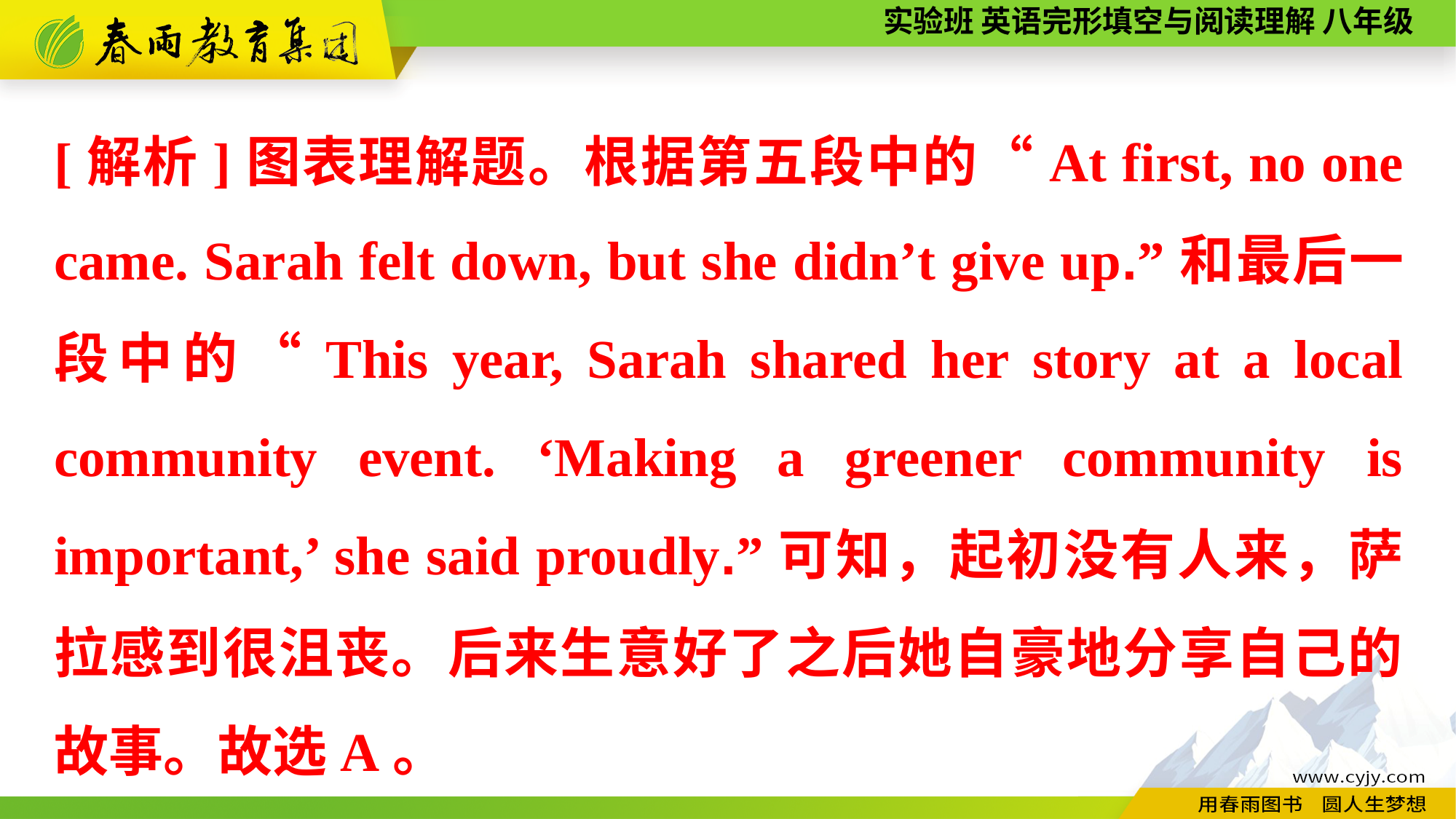

[解析]图表理解题。根据第五段中的“At first, no one came. Sarah felt down, but she didn’t give up.”和最后一段中的“This year, Sarah shared her story at a local community event. ‘Making a greener community is important,’ she said proudly.”可知，起初没有人来，萨拉感到很沮丧。后来生意好了之后她自豪地分享自己的故事。故选A。